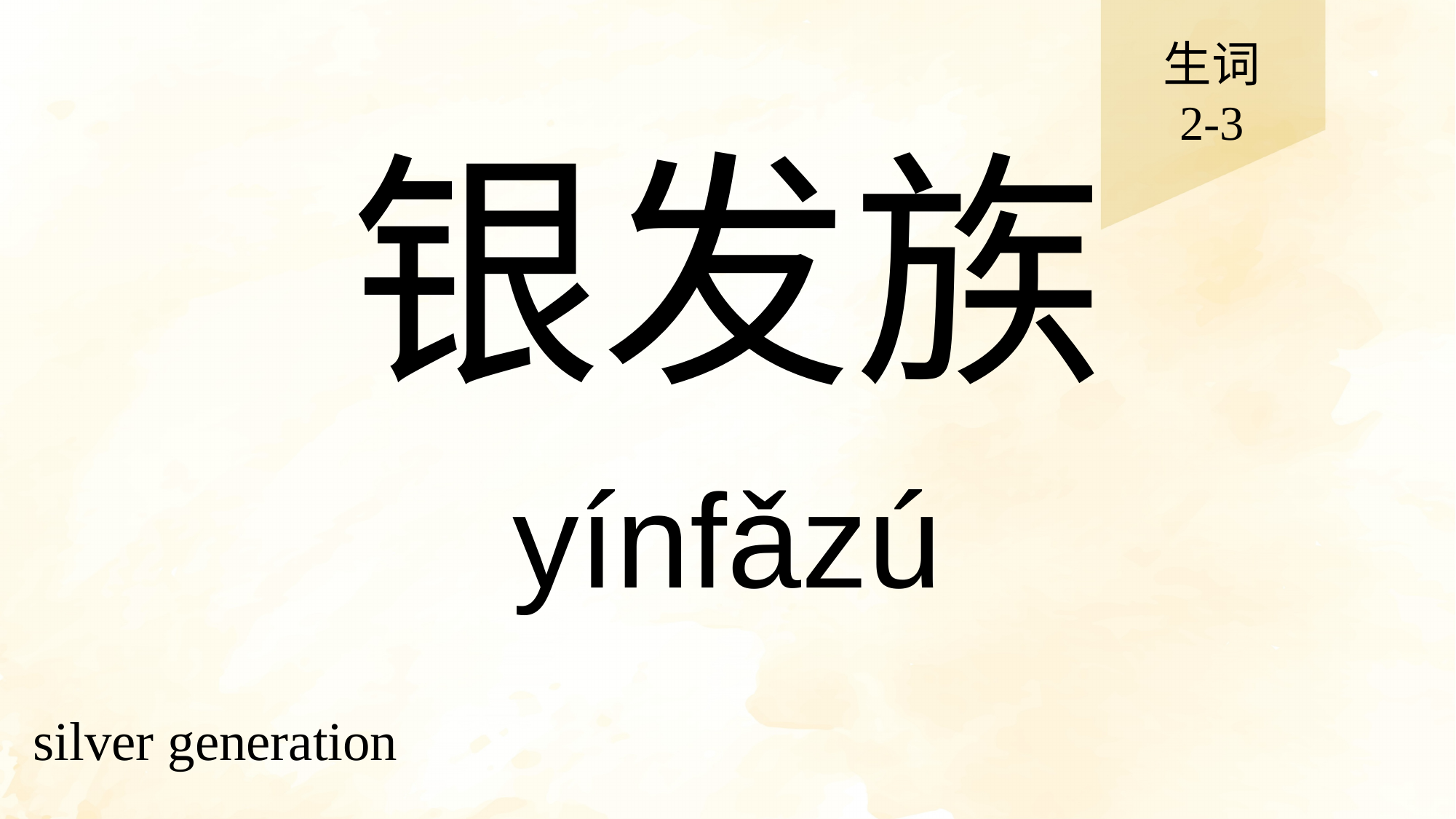

生词
2-3
# 银发族
yínfǎzú
silver generation